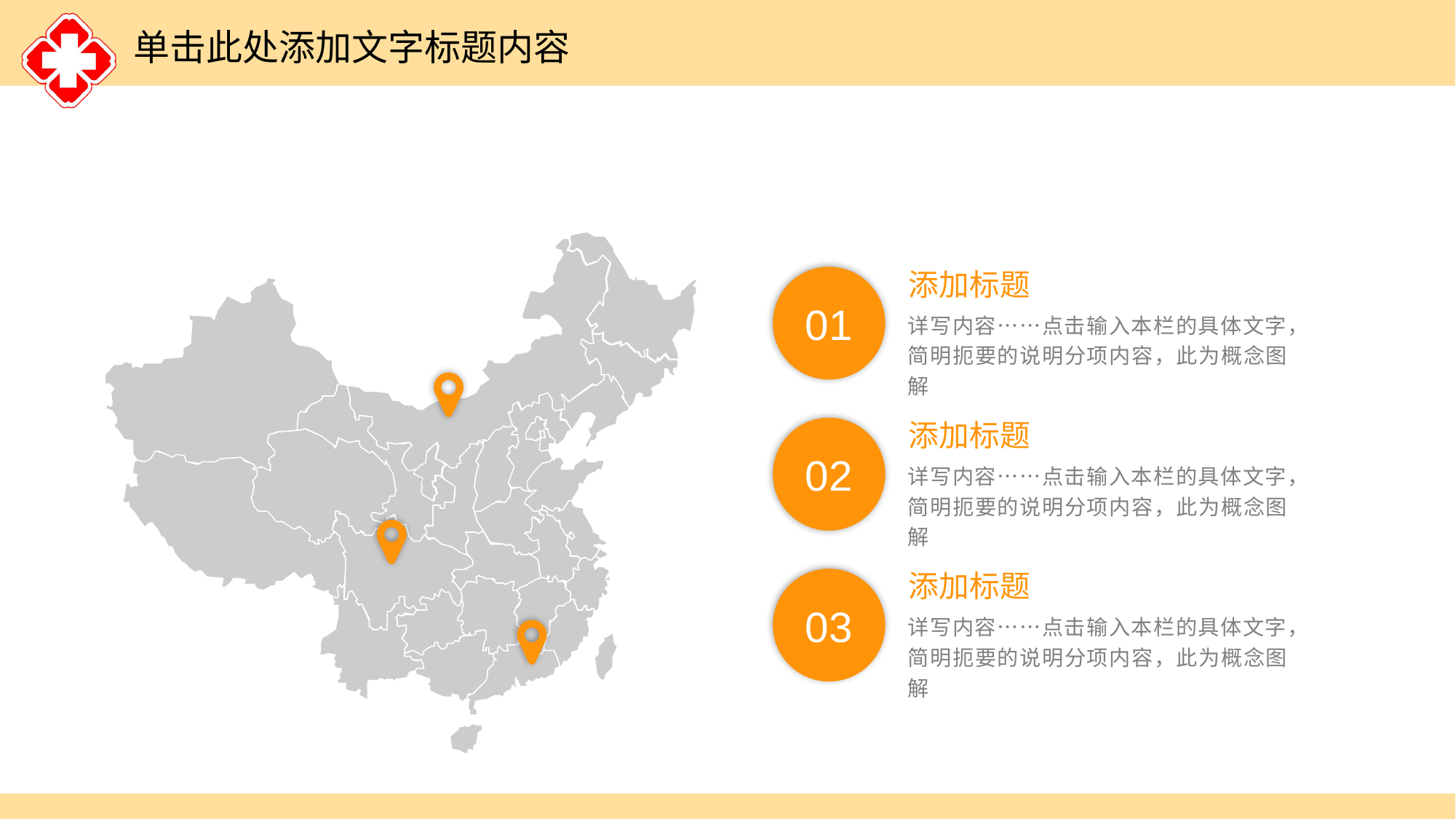

添加标题
01
详写内容……点击输入本栏的具体文字，简明扼要的说明分项内容，此为概念图解

添加标题
02
详写内容……点击输入本栏的具体文字，简明扼要的说明分项内容，此为概念图解

添加标题
03
详写内容……点击输入本栏的具体文字，简明扼要的说明分项内容，此为概念图解